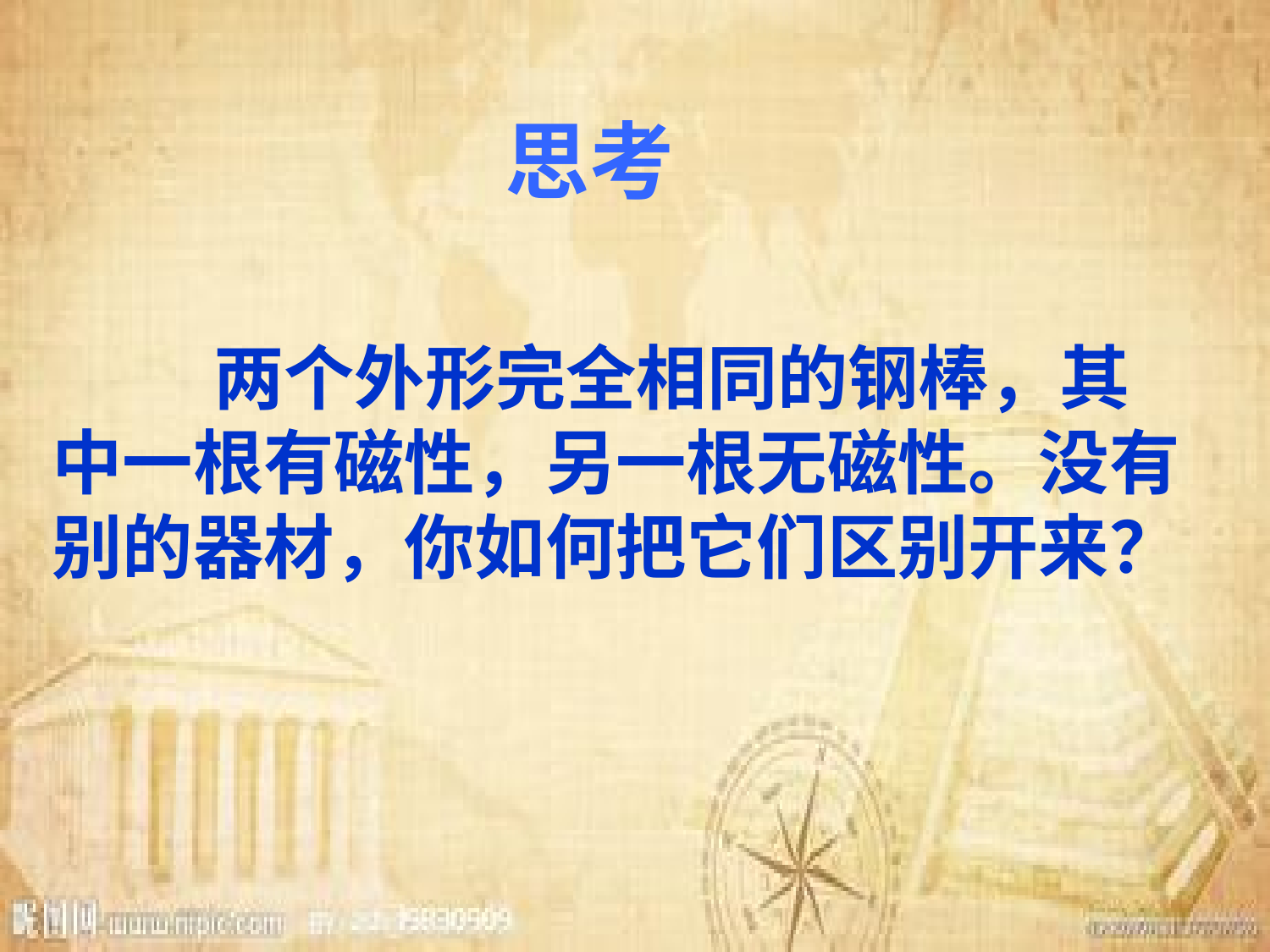

# 思考

         两个外形完全相同的钢棒，其中一根有磁性，另一根无磁性。没有别的器材，你如何把它们区别开来？